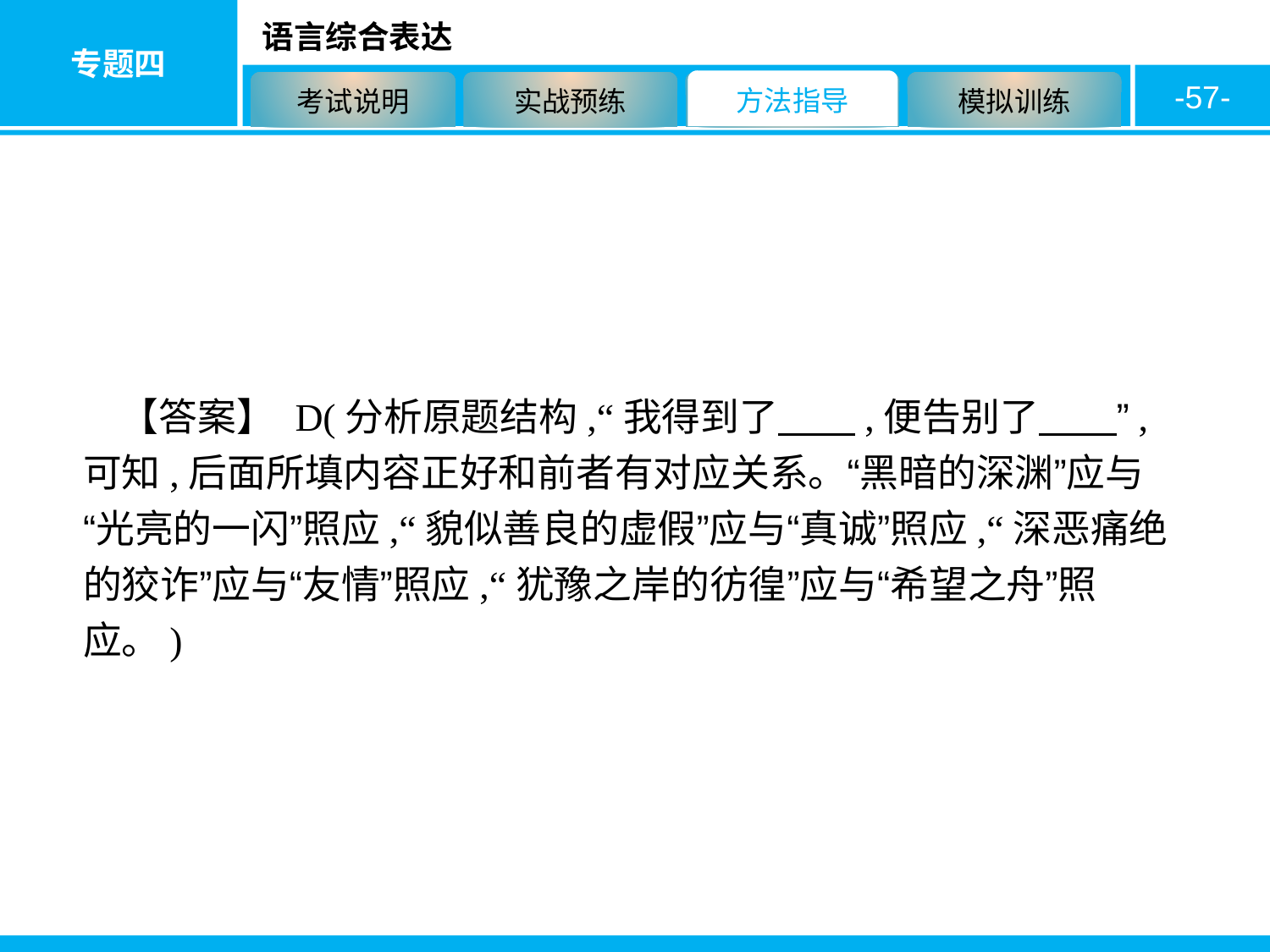

-57-
【答案】 D(分析原题结构,“我得到了　　,便告别了　　”,可知,后面所填内容正好和前者有对应关系。“黑暗的深渊”应与“光亮的一闪”照应,“貌似善良的虚假”应与“真诚”照应,“深恶痛绝的狡诈”应与“友情”照应,“犹豫之岸的彷徨”应与“希望之舟”照应。)